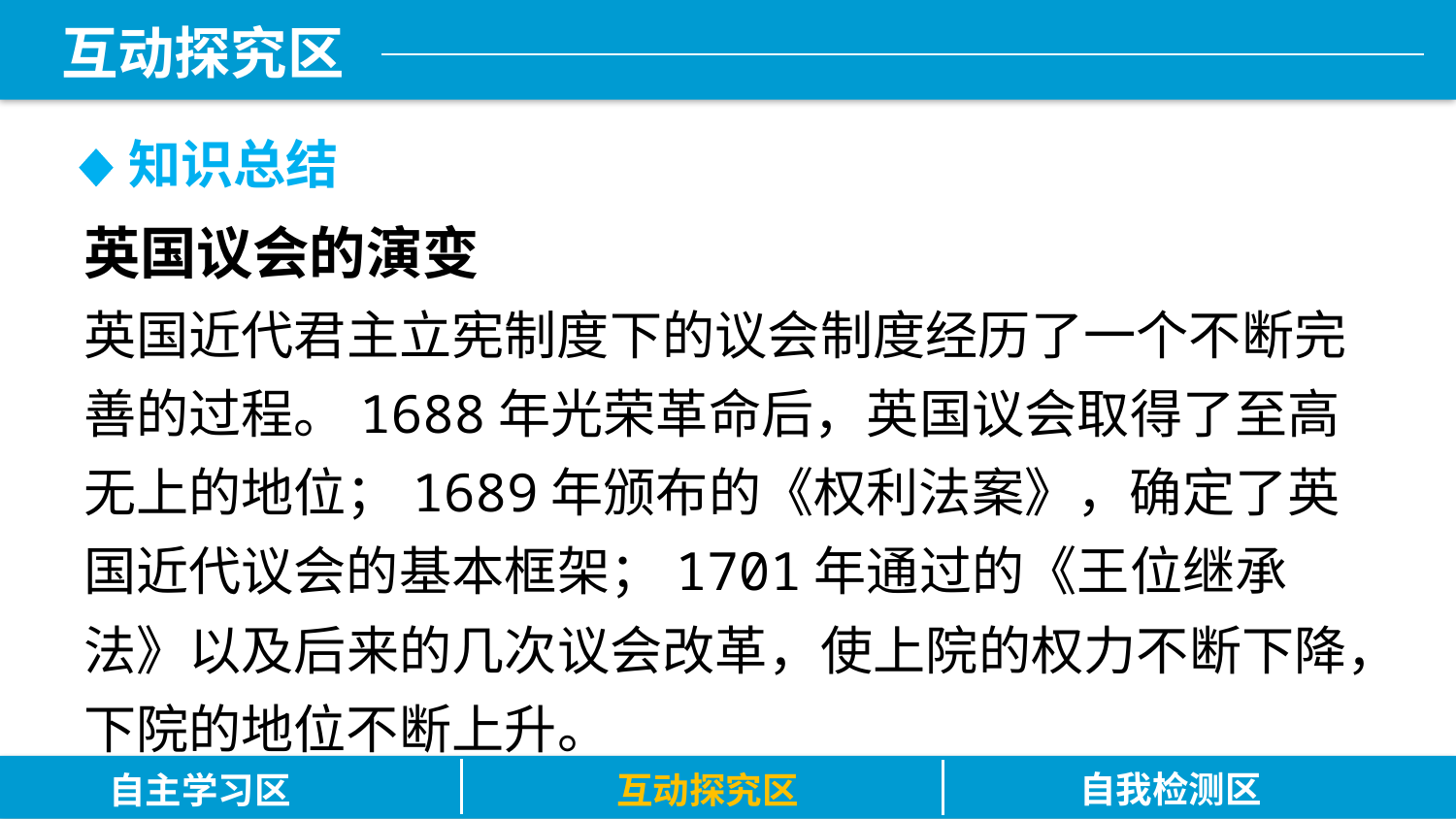

知识总结

英国议会的演变
英国近代君主立宪制度下的议会制度经历了一个不断完善的过程。1688年光荣革命后，英国议会取得了至高无上的地位；1689年颁布的《权利法案》，确定了英国近代议会的基本框架；1701年通过的《王位继承法》以及后来的几次议会改革，使上院的权力不断下降，下院的地位不断上升。
自我检测区
自主学习区
互动探究区